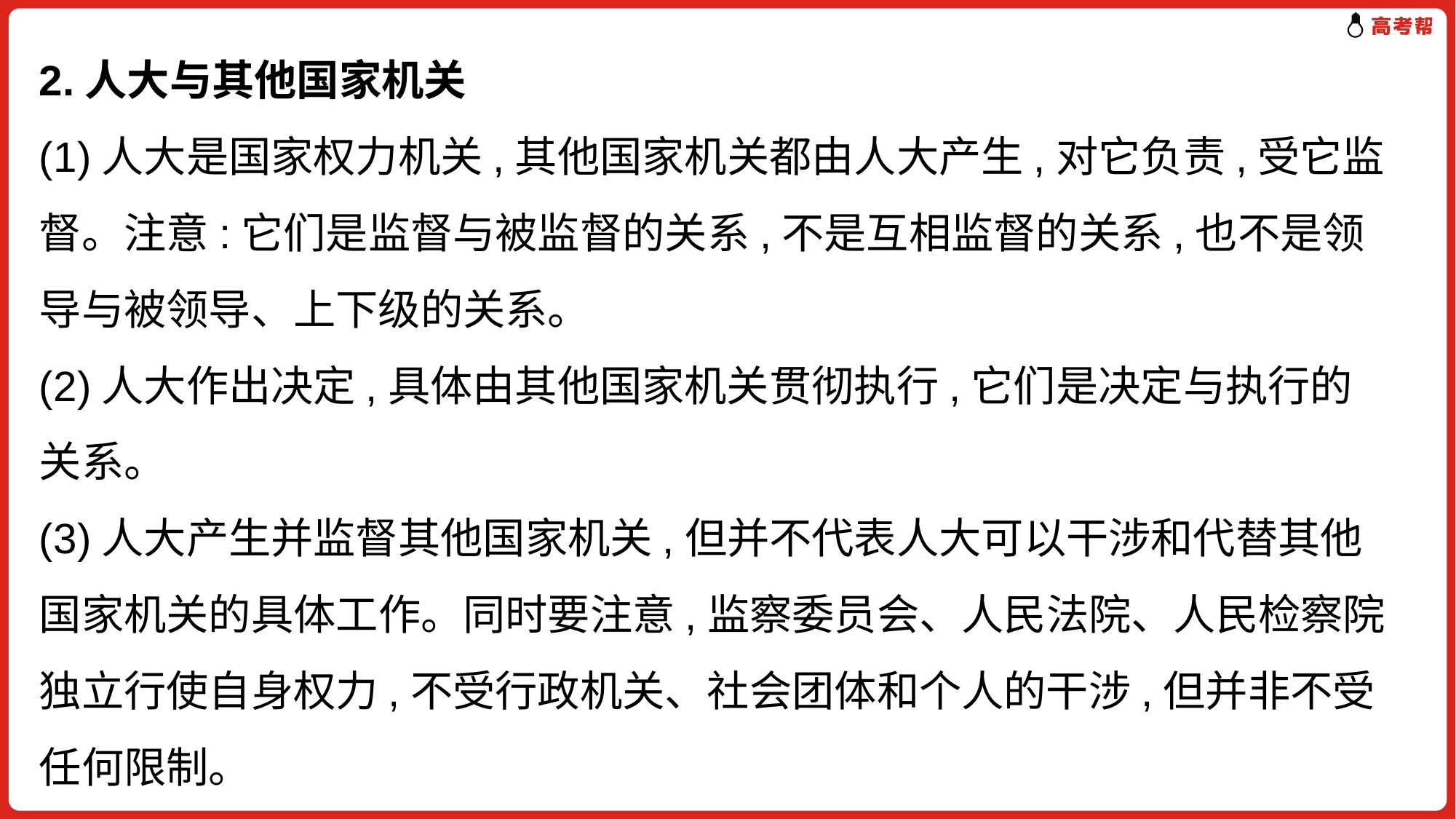

# 2.人大与其他国家机关 (1)人大是国家权力机关,其他国家机关都由人大产生,对它负责,受它监督。注意:它们是监督与被监督的关系,不是互相监督的关系,也不是领导与被领导、上下级的关系。 (2)人大作出决定,具体由其他国家机关贯彻执行,它们是决定与执行的关系。 (3)人大产生并监督其他国家机关,但并不代表人大可以干涉和代替其他国家机关的具体工作。同时要注意,监察委员会、人民法院、人民检察院独立行使自身权力,不受行政机关、社会团体和个人的干涉,但并非不受任何限制。